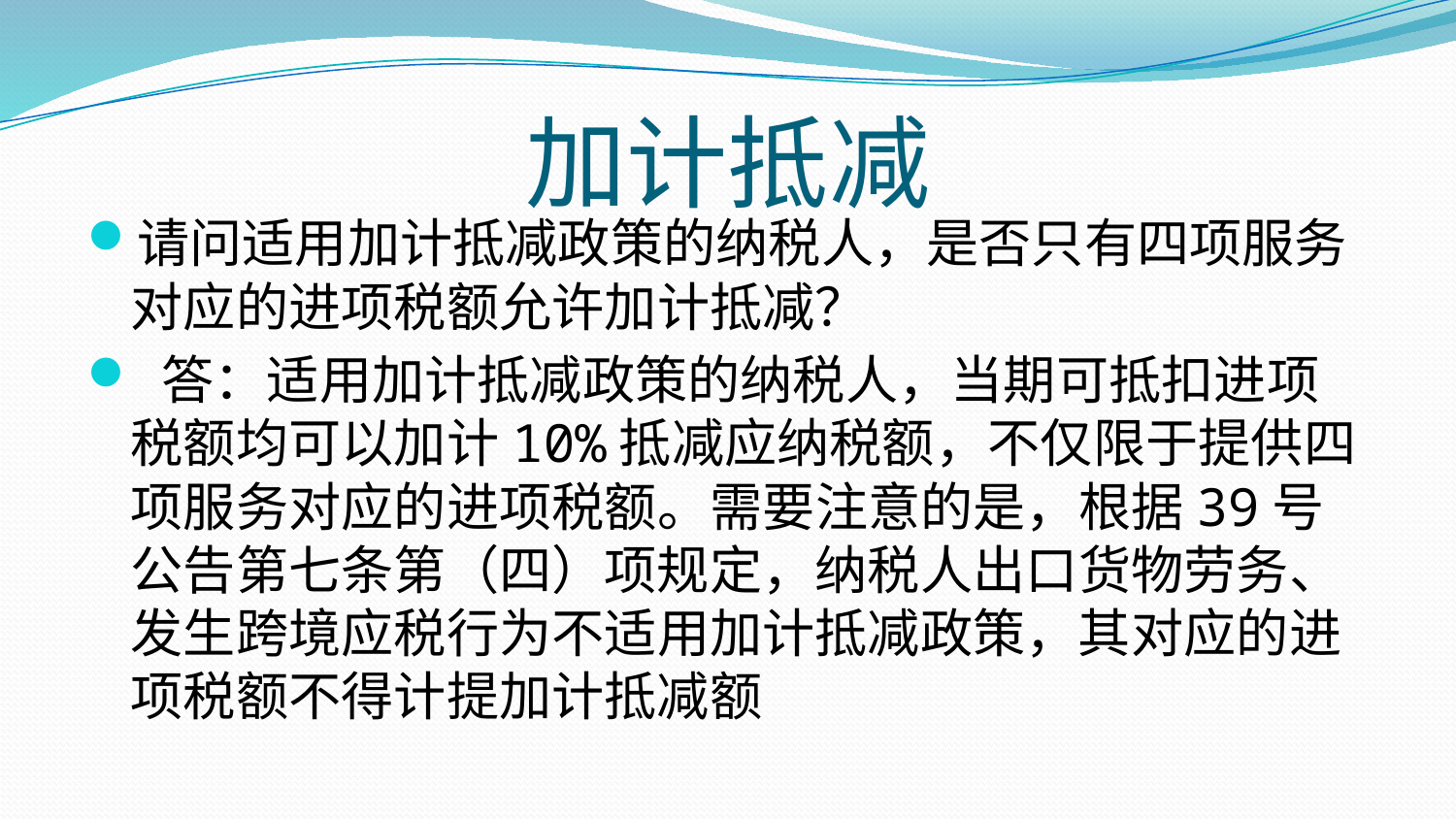

# 加计抵减
请问适用加计抵减政策的纳税人，是否只有四项服务对应的进项税额允许加计抵减？
 答：适用加计抵减政策的纳税人，当期可抵扣进项税额均可以加计10%抵减应纳税额，不仅限于提供四项服务对应的进项税额。需要注意的是，根据39号公告第七条第（四）项规定，纳税人出口货物劳务、发生跨境应税行为不适用加计抵减政策，其对应的进项税额不得计提加计抵减额